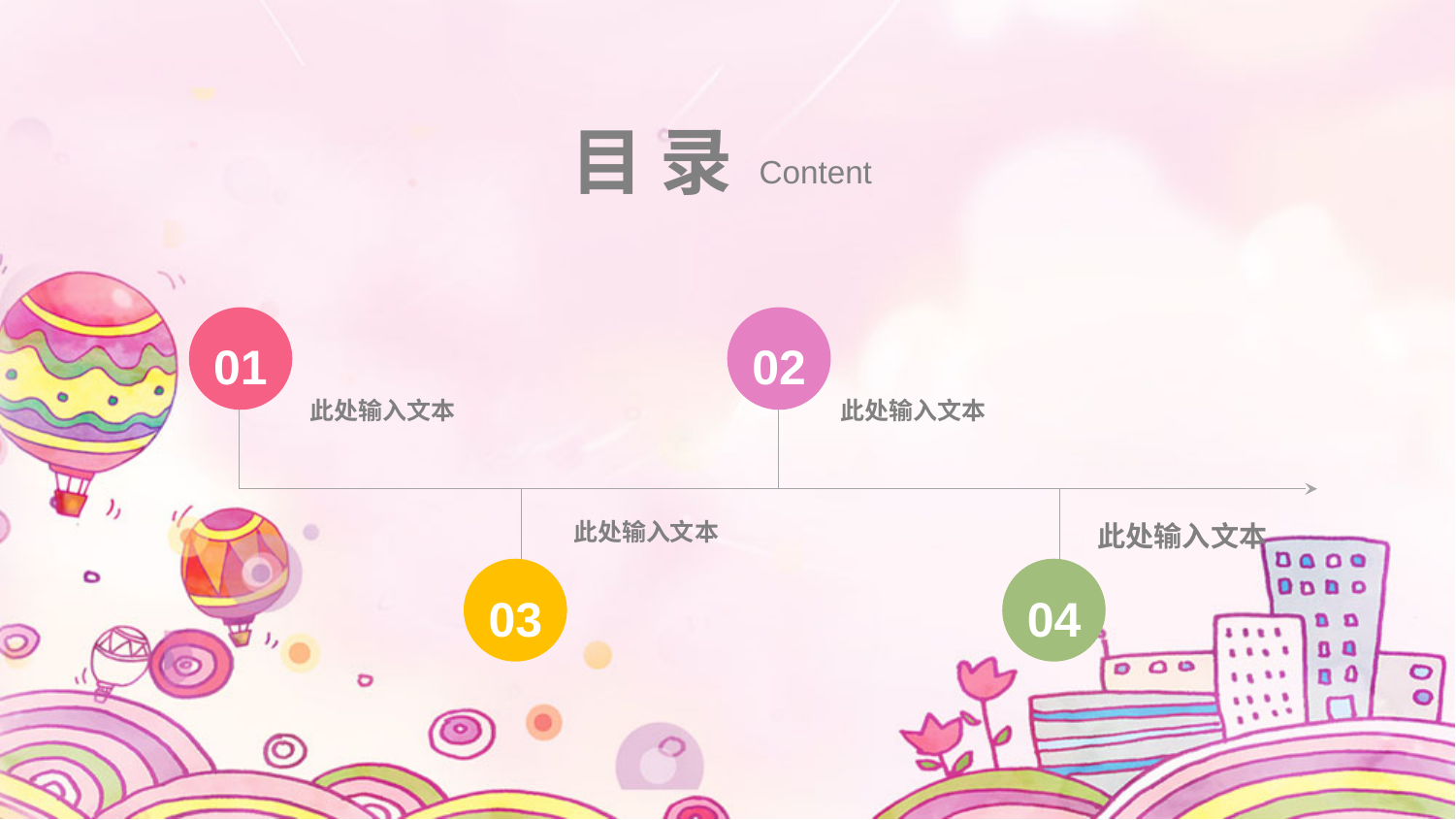

目 录
Content

01

02
此处输入文本
此处输入文本
此处输入文本
此处输入文本

03

04